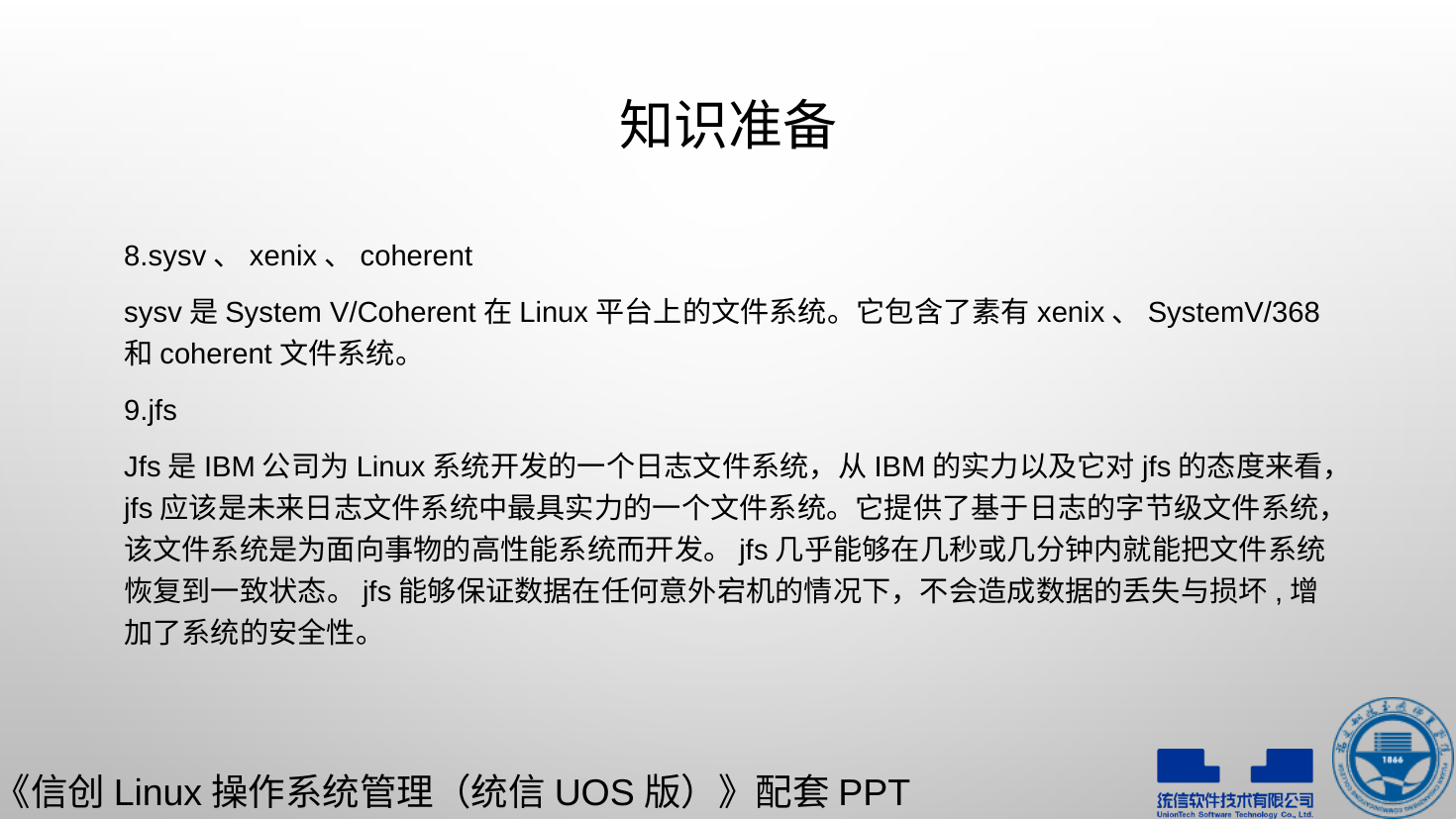

# 知识准备
8.sysv、xenix、coherent
sysv是System V/Coherent在Linux平台上的文件系统。它包含了素有xenix、SystemV/368和coherent文件系统。
9.jfs
Jfs是IBM公司为Linux系统开发的一个日志文件系统，从IBM的实力以及它对jfs的态度来看，jfs应该是未来日志文件系统中最具实力的一个文件系统。它提供了基于日志的字节级文件系统，该文件系统是为面向事物的高性能系统而开发。jfs几乎能够在几秒或几分钟内就能把文件系统恢复到一致状态。jfs能够保证数据在任何意外宕机的情况下，不会造成数据的丢失与损坏,增加了系统的安全性。